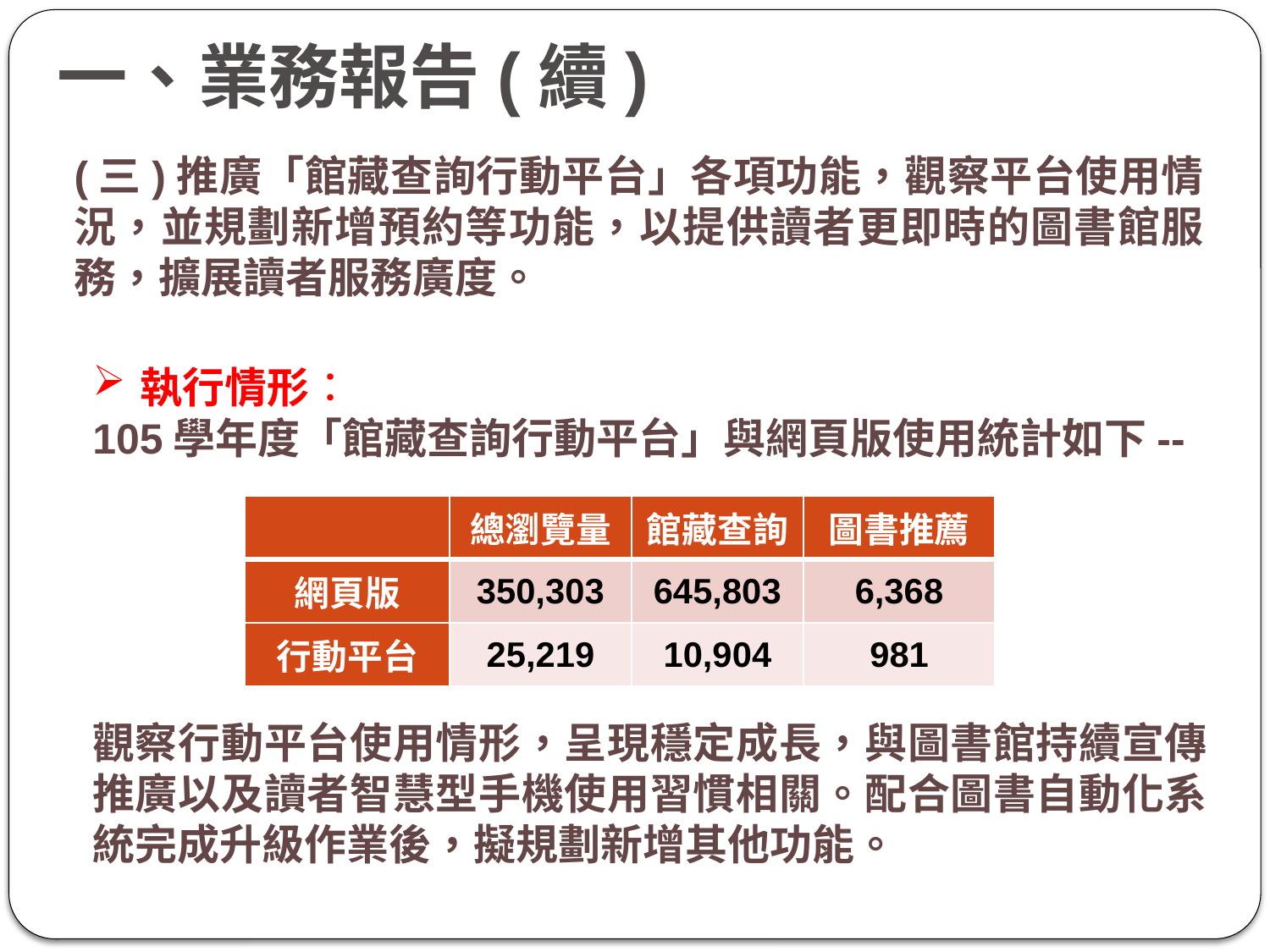

一、業務報告(續)
(三)推廣「館藏查詢行動平台」各項功能，觀察平台使用情況，並規劃新增預約等功能，以提供讀者更即時的圖書館服務，擴展讀者服務廣度。
執行情形：
105學年度「館藏查詢行動平台」與網頁版使用統計如下--

觀察行動平台使用情形，呈現穩定成長，與圖書館持續宣傳推廣以及讀者智慧型手機使用習慣相關。配合圖書自動化系統完成升級作業後，擬規劃新增其他功能。
|  | 總瀏覽量 | 館藏查詢 | 圖書推薦 |
| --- | --- | --- | --- |
| 網頁版 | 350,303 | 645,803 | 6,368 |
| 行動平台 | 25,219 | 10,904 | 981 |